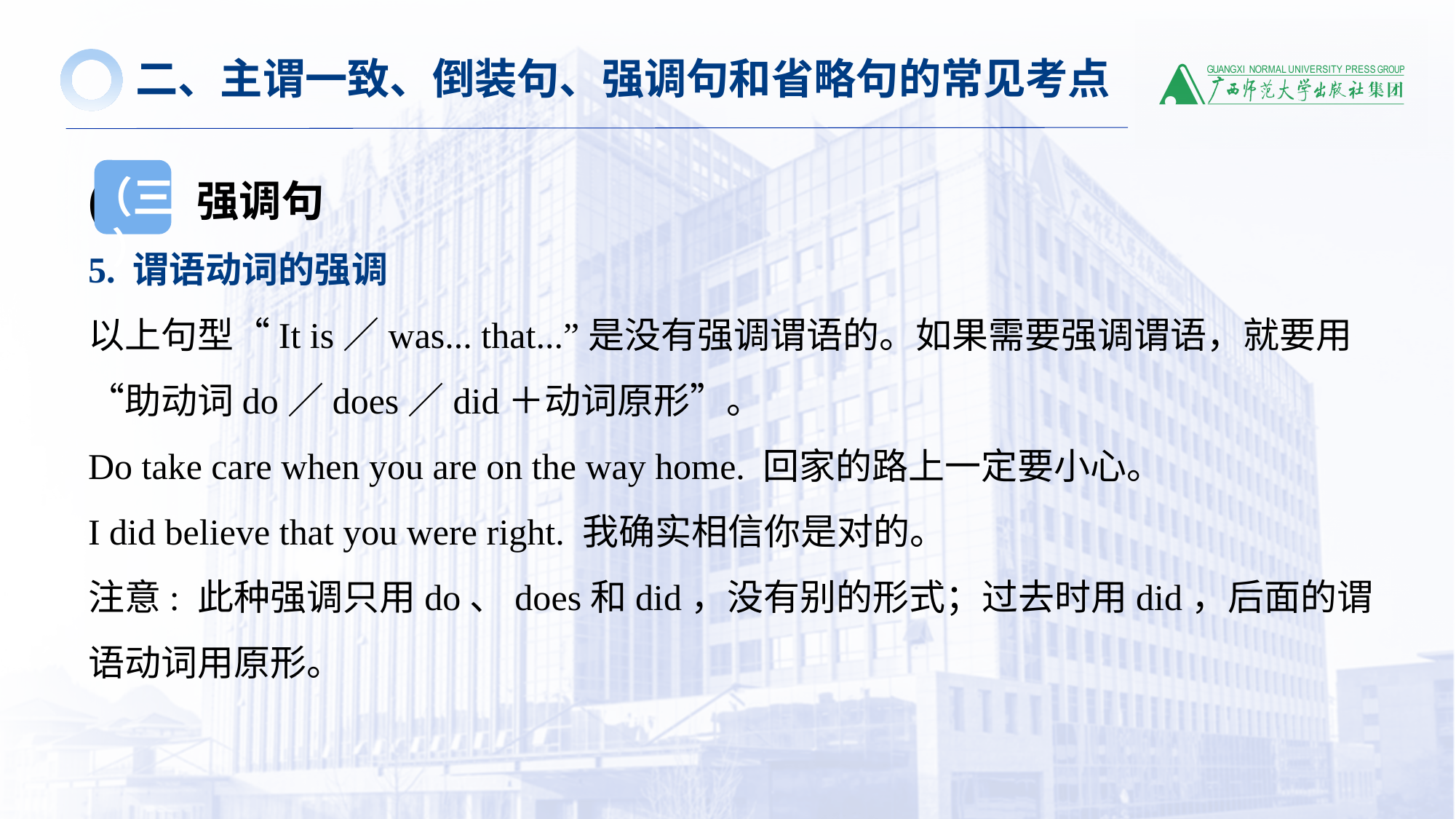

二、主谓一致、倒装句、强调句和省略句的常见考点

(三）强调句
5. 谓语动词的强调
以上句型“It is／was... that...”是没有强调谓语的。如果需要强调谓语，就要用“助动词do／does／did＋动词原形”。
Do take care when you are on the way home. 回家的路上一定要小心。
I did believe that you were right. 我确实相信你是对的。
注意: 此种强调只用do、does和did，没有别的形式；过去时用did，后面的谓语动词用原形。

（三）